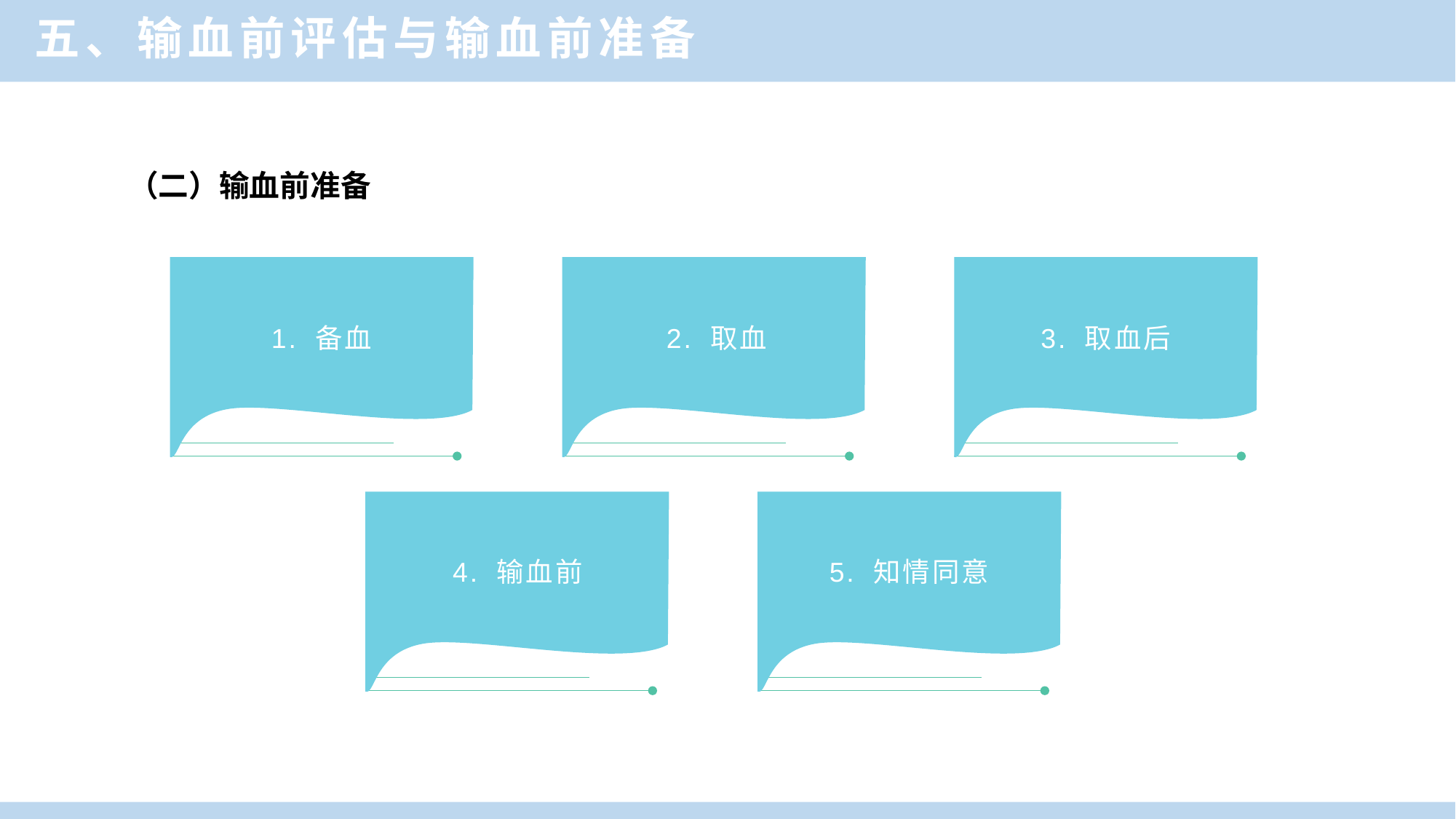

五、输血前评估与输血前准备
（二）输血前准备

A

B

C
1. 备血
2. 取血
3. 取血后
4. 输血前
5. 知情同意

D

E